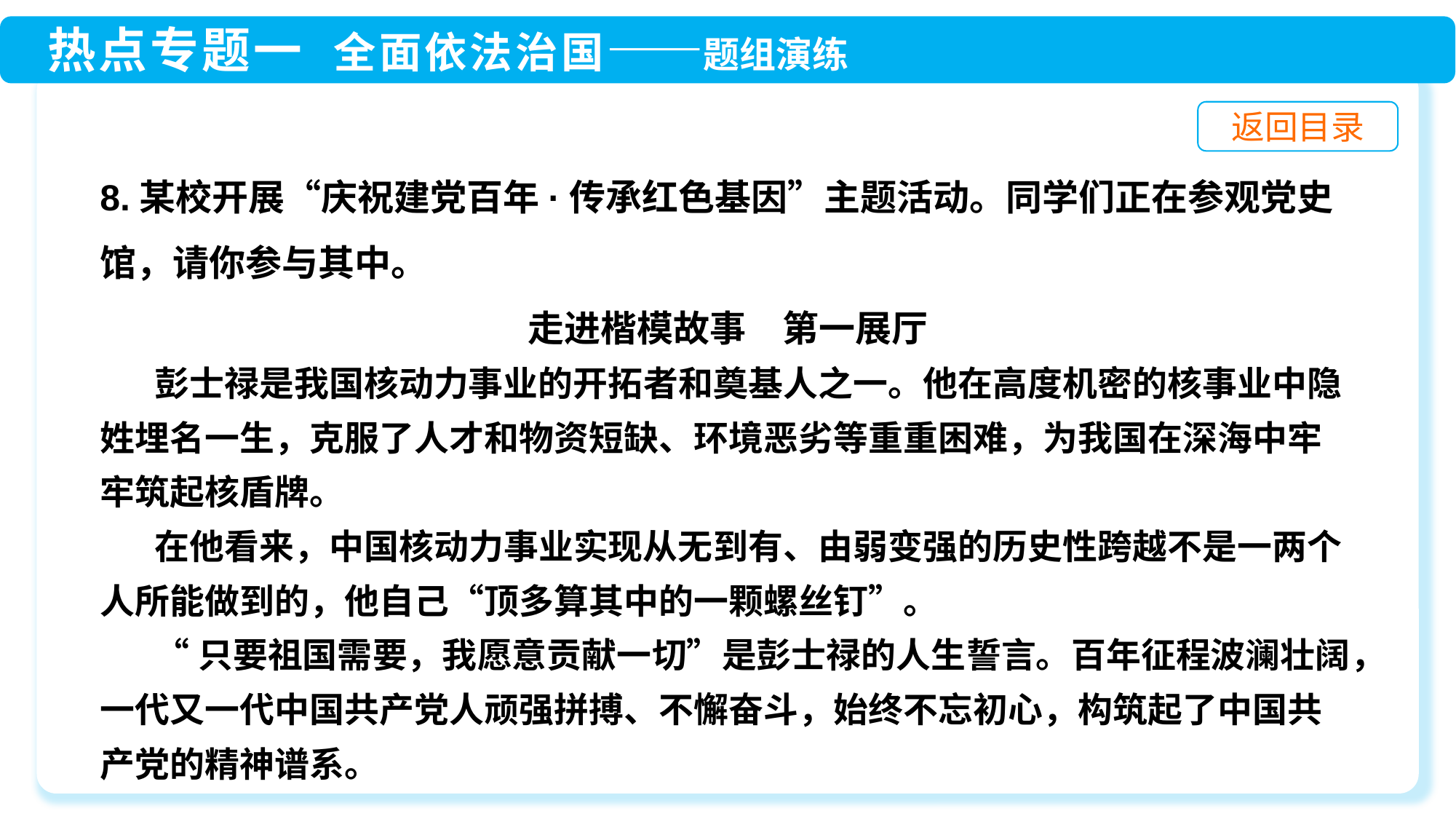

8.某校开展“庆祝建党百年·传承红色基因”主题活动。同学们正在参观党史馆，请你参与其中。
走进楷模故事　第一展厅
彭士禄是我国核动力事业的开拓者和奠基人之一。他在高度机密的核事业中隐姓埋名一生，克服了人才和物资短缺、环境恶劣等重重困难，为我国在深海中牢牢筑起核盾牌。
在他看来，中国核动力事业实现从无到有、由弱变强的历史性跨越不是一两个人所能做到的，他自己“顶多算其中的一颗螺丝钉”。
“只要祖国需要，我愿意贡献一切”是彭士禄的人生誓言。百年征程波澜壮阔，一代又一代中国共产党人顽强拼搏、不懈奋斗，始终不忘初心，构筑起了中国共产党的精神谱系。